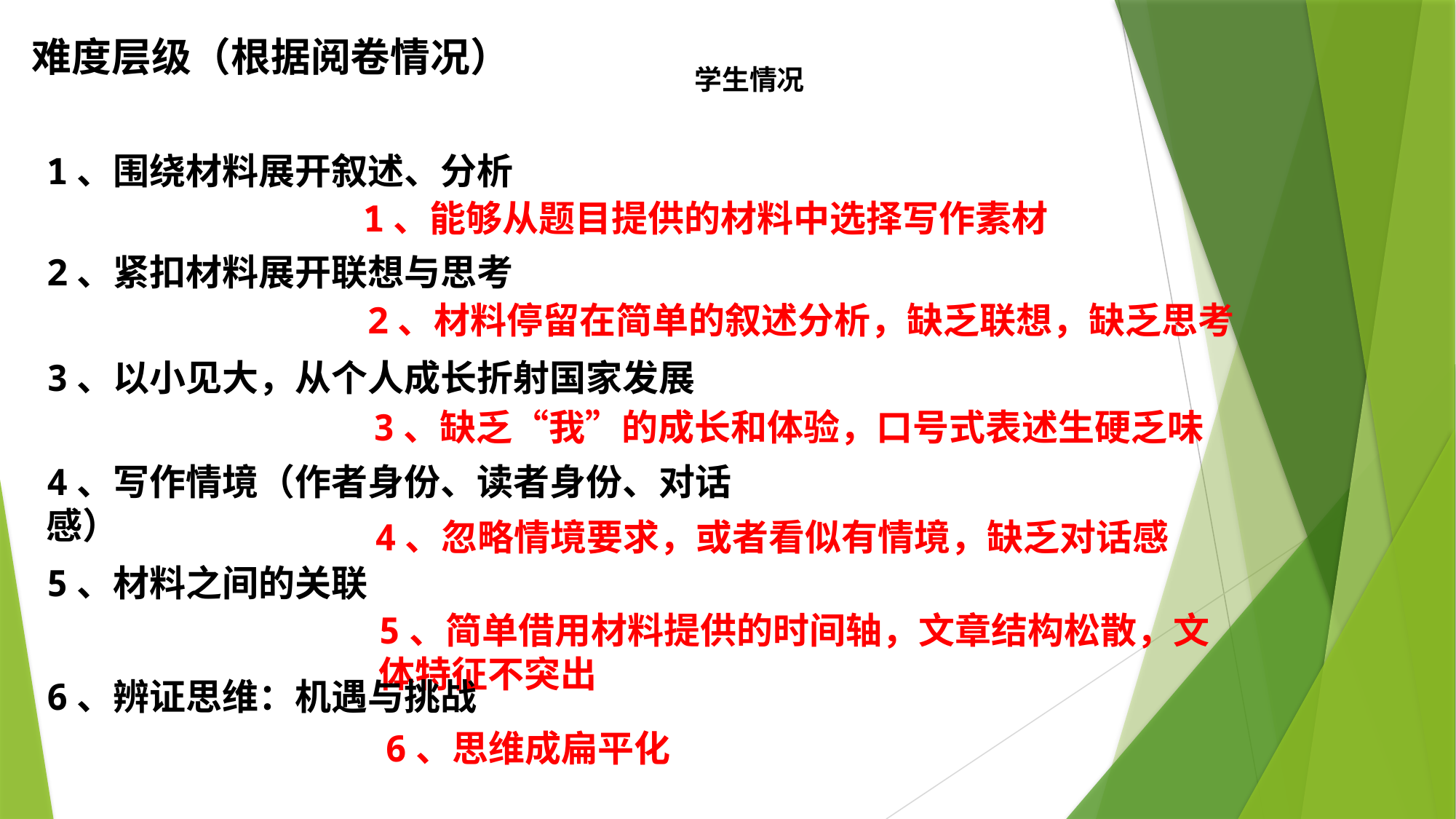

难度层级（根据阅卷情况）

学生情况
1、围绕材料展开叙述、分析
1、能够从题目提供的材料中选择写作素材
2、紧扣材料展开联想与思考
2、材料停留在简单的叙述分析，缺乏联想，缺乏思考
3、以小见大，从个人成长折射国家发展
3、缺乏“我”的成长和体验，口号式表述生硬乏味
4、写作情境（作者身份、读者身份、对话感）
4、忽略情境要求，或者看似有情境，缺乏对话感
5、材料之间的关联
5、简单借用材料提供的时间轴，文章结构松散，文体特征不突出
6、辨证思维：机遇与挑战
6、思维成扁平化